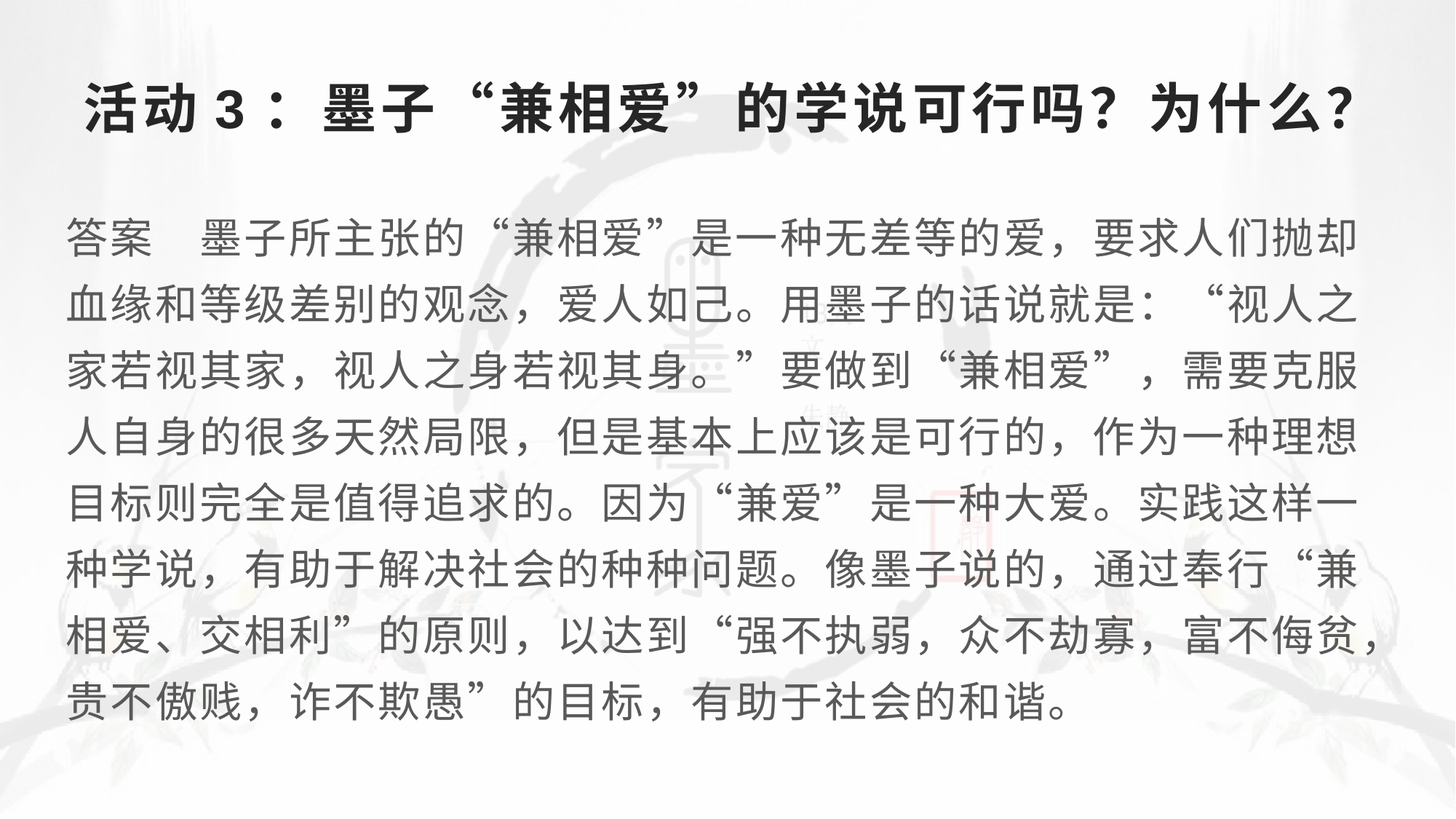

# 活动3：墨子“兼相爱”的学说可行吗？为什么？

答案　墨子所主张的“兼相爱”是一种无差等的爱，要求人们抛却血缘和等级差别的观念，爱人如己。用墨子的话说就是：“视人之家若视其家，视人之身若视其身。”要做到“兼相爱”，需要克服人自身的很多天然局限，但是基本上应该是可行的，作为一种理想目标则完全是值得追求的。因为“兼爱”是一种大爱。实践这样一种学说，有助于解决社会的种种问题。像墨子说的，通过奉行“兼相爱、交相利”的原则，以达到“强不执弱，众不劫寡，富不侮贫，贵不傲贱，诈不欺愚”的目标，有助于社会的和谐。